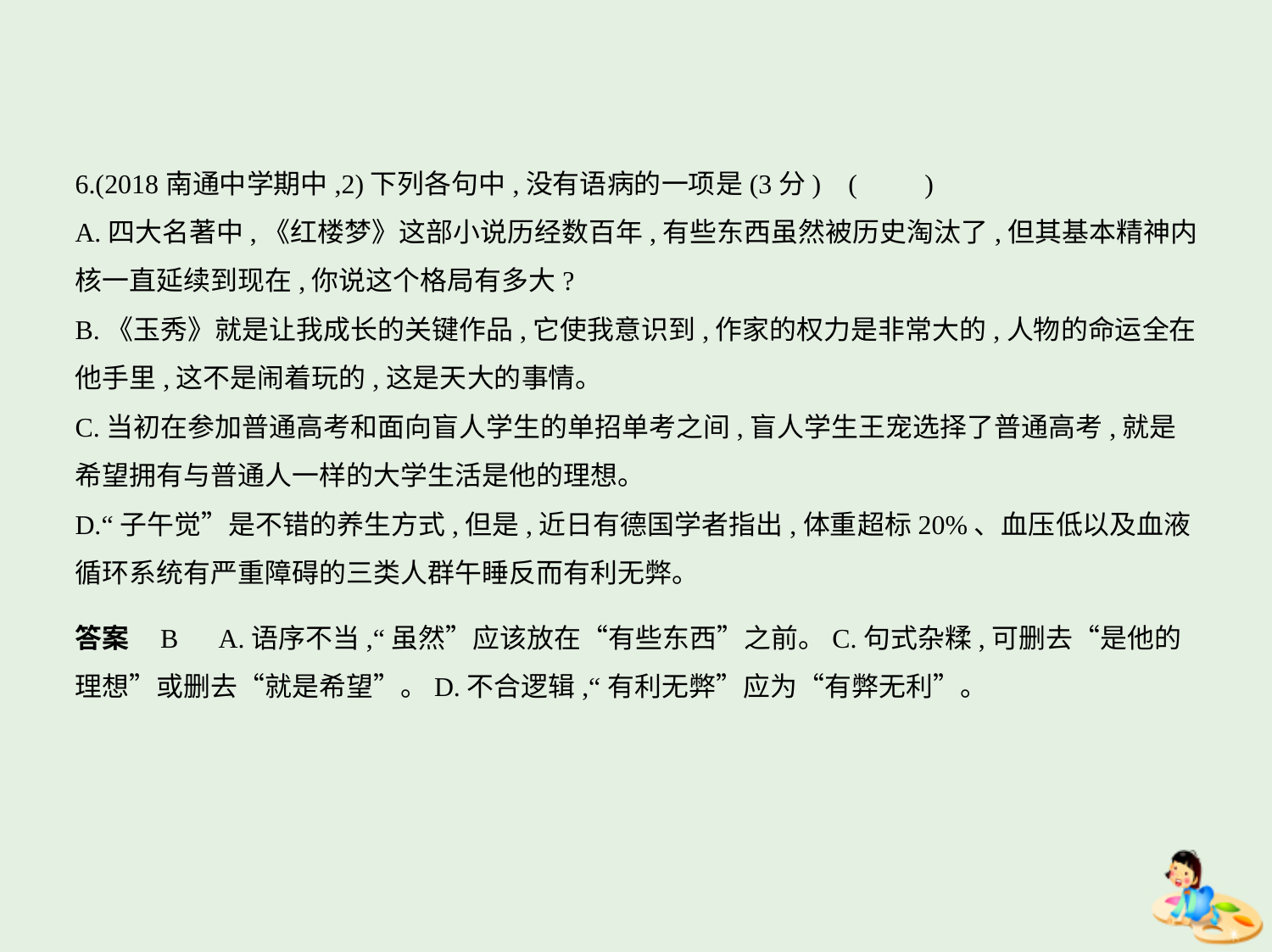

6.(2018南通中学期中,2)下列各句中,没有语病的一项是(3分) (　　)
A.四大名著中,《红楼梦》这部小说历经数百年,有些东西虽然被历史淘汰了,但其基本精神内
核一直延续到现在,你说这个格局有多大?
B.《玉秀》就是让我成长的关键作品,它使我意识到,作家的权力是非常大的,人物的命运全在
他手里,这不是闹着玩的,这是天大的事情。
C.当初在参加普通高考和面向盲人学生的单招单考之间,盲人学生王宠选择了普通高考,就是
希望拥有与普通人一样的大学生活是他的理想。
D.“子午觉”是不错的养生方式,但是,近日有德国学者指出,体重超标20%、血压低以及血液
循环系统有严重障碍的三类人群午睡反而有利无弊。
答案    B　A.语序不当,“虽然”应该放在“有些东西”之前。C.句式杂糅,可删去“是他的
理想”或删去“就是希望”。D.不合逻辑,“有利无弊”应为“有弊无利”。